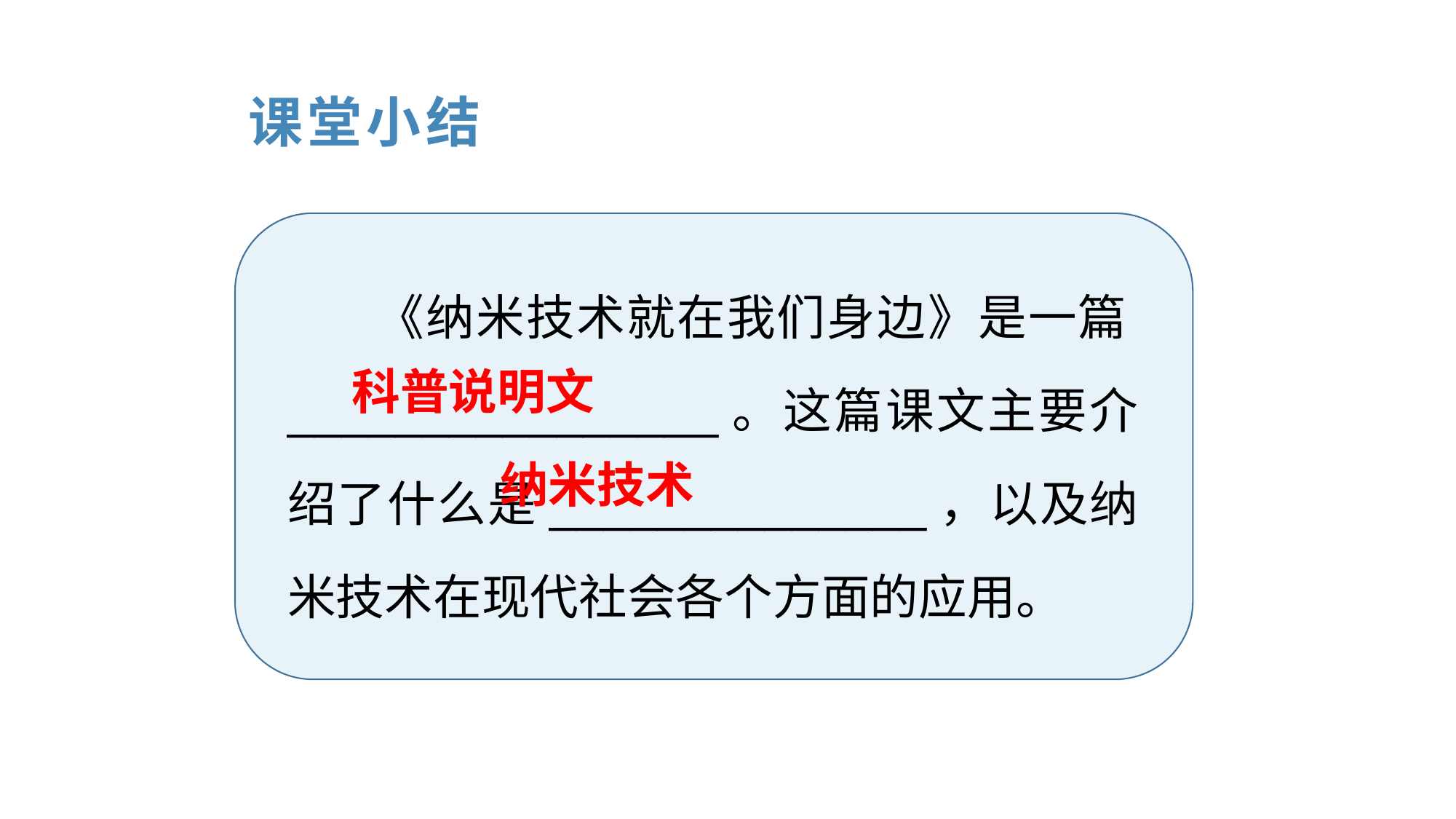

课堂小结

      《纳米技术就在我们身边》是一篇________________。这篇课文主要介绍了什么是______________，以及纳米技术在现代社会各个方面的应用。
科普说明文
纳米技术